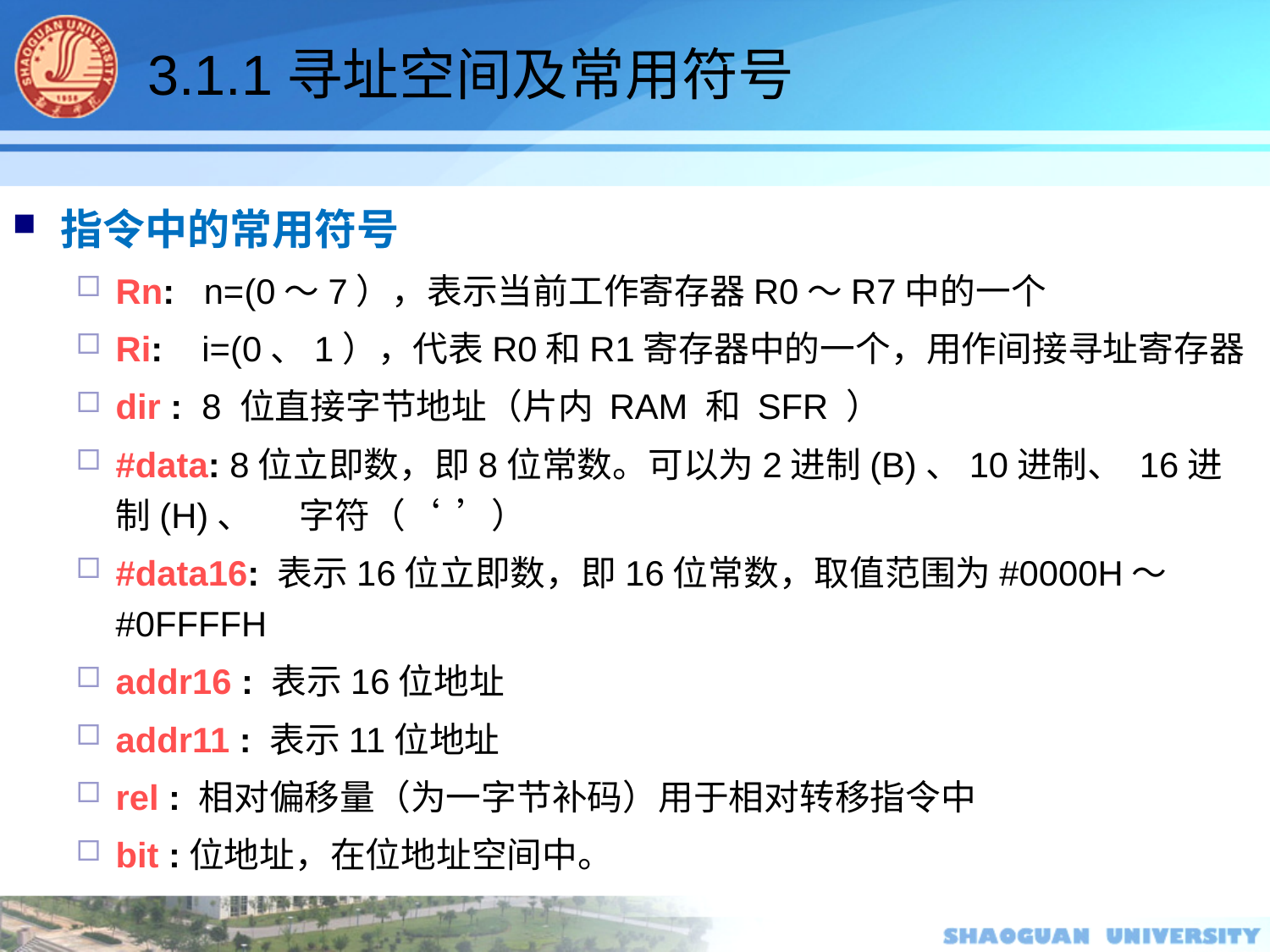

3.1.1寻址空间及常用符号
指令中的常用符号
Rn:   n=(0～7），表示当前工作寄存器R0～R7中的一个
Ri:    i=(0、1），代表R0和R1寄存器中的一个，用作间接寻址寄存器
dir :  8 位直接字节地址（片内 RAM 和 SFR ）
#data: 8位立即数，即8位常数。可以为2进制(B)、10进制、 16进制(H)、      字符（‘  ’）
#data16: 表示16位立即数，即16位常数，取值范围为#0000H～#0FFFFH
addr16 : 表示16位地址
addr11 : 表示11位地址
rel : 相对偏移量（为一字节补码）用于相对转移指令中
bit :位地址，在位地址空间中。